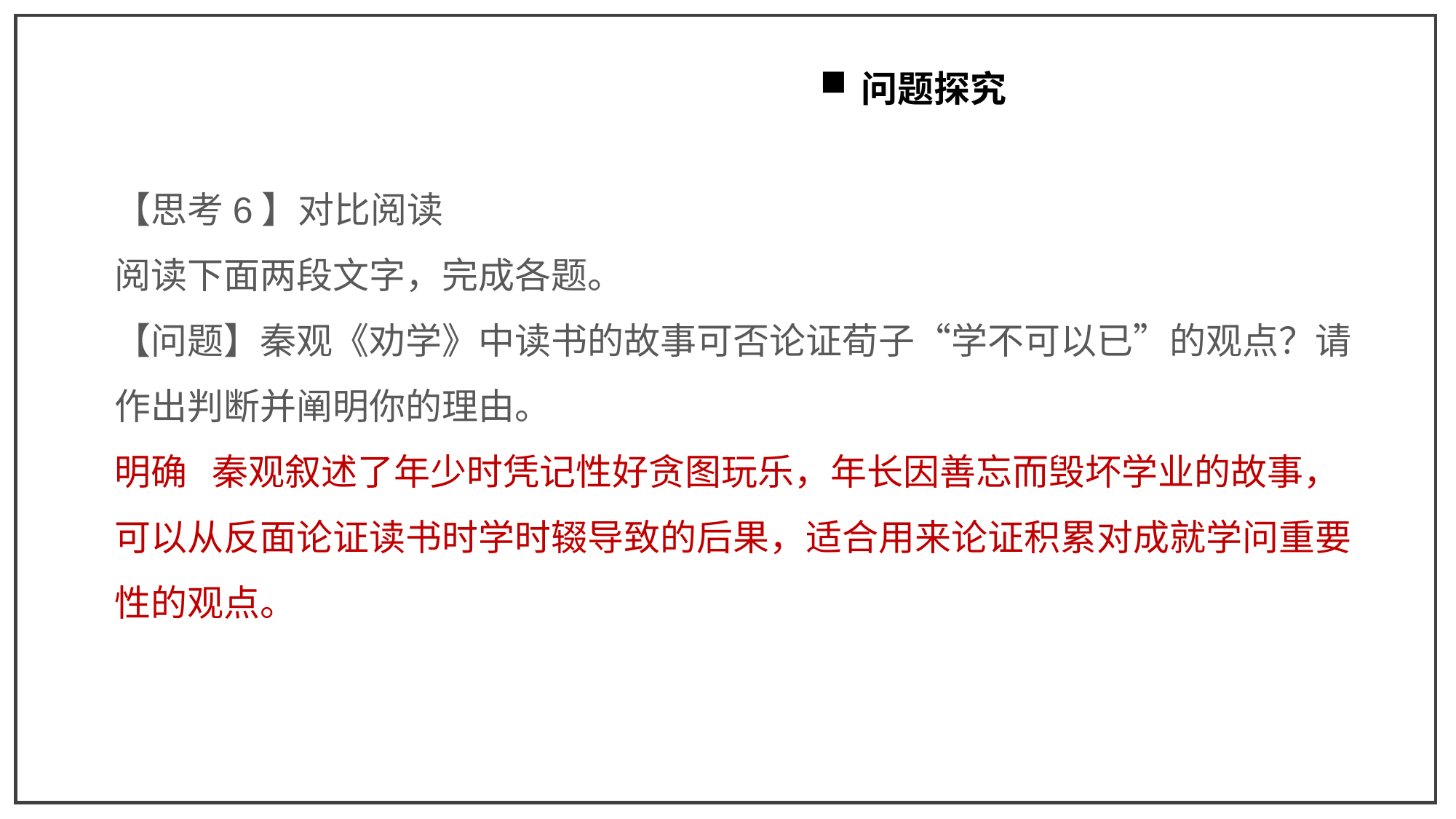

问题探究
【思考6】对比阅读
阅读下面两段文字，完成各题。
【问题】秦观《劝学》中读书的故事可否论证荀子“学不可以已”的观点？请作出判断并阐明你的理由。
明确   秦观叙述了年少时凭记性好贪图玩乐，年长因善忘而毁坏学业的故事，可以从反面论证读书时学时辍导致的后果，适合用来论证积累对成就学问重要性的观点。